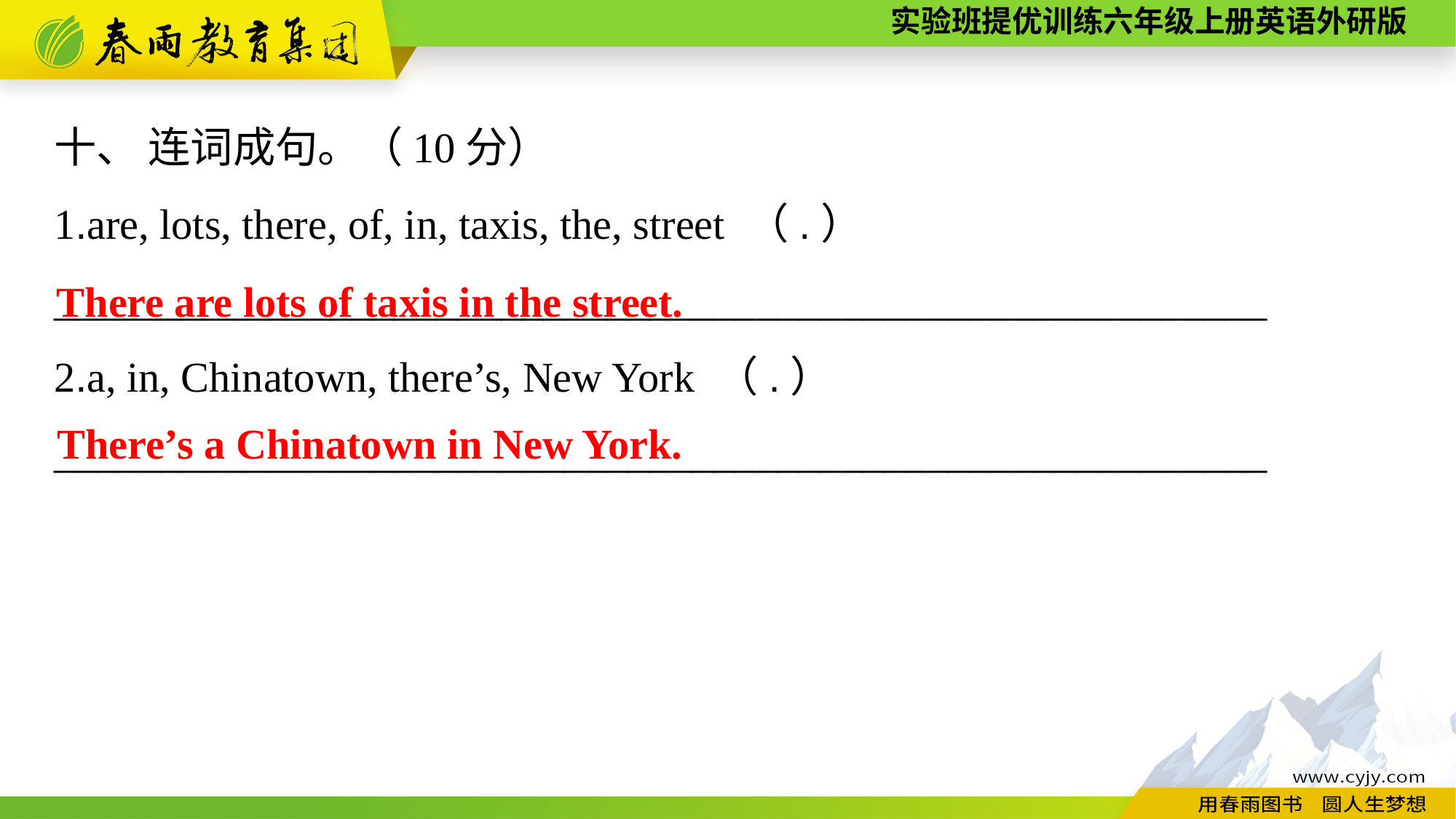

十、 连词成句。（10分）
1.are, lots, there, of, in, taxis, the, street （.）
_________________________________________________________
2.a, in, Chinatown, there’s, New York （.）
_________________________________________________________
There are lots of taxis in the street.
There’s a Chinatown in New York.